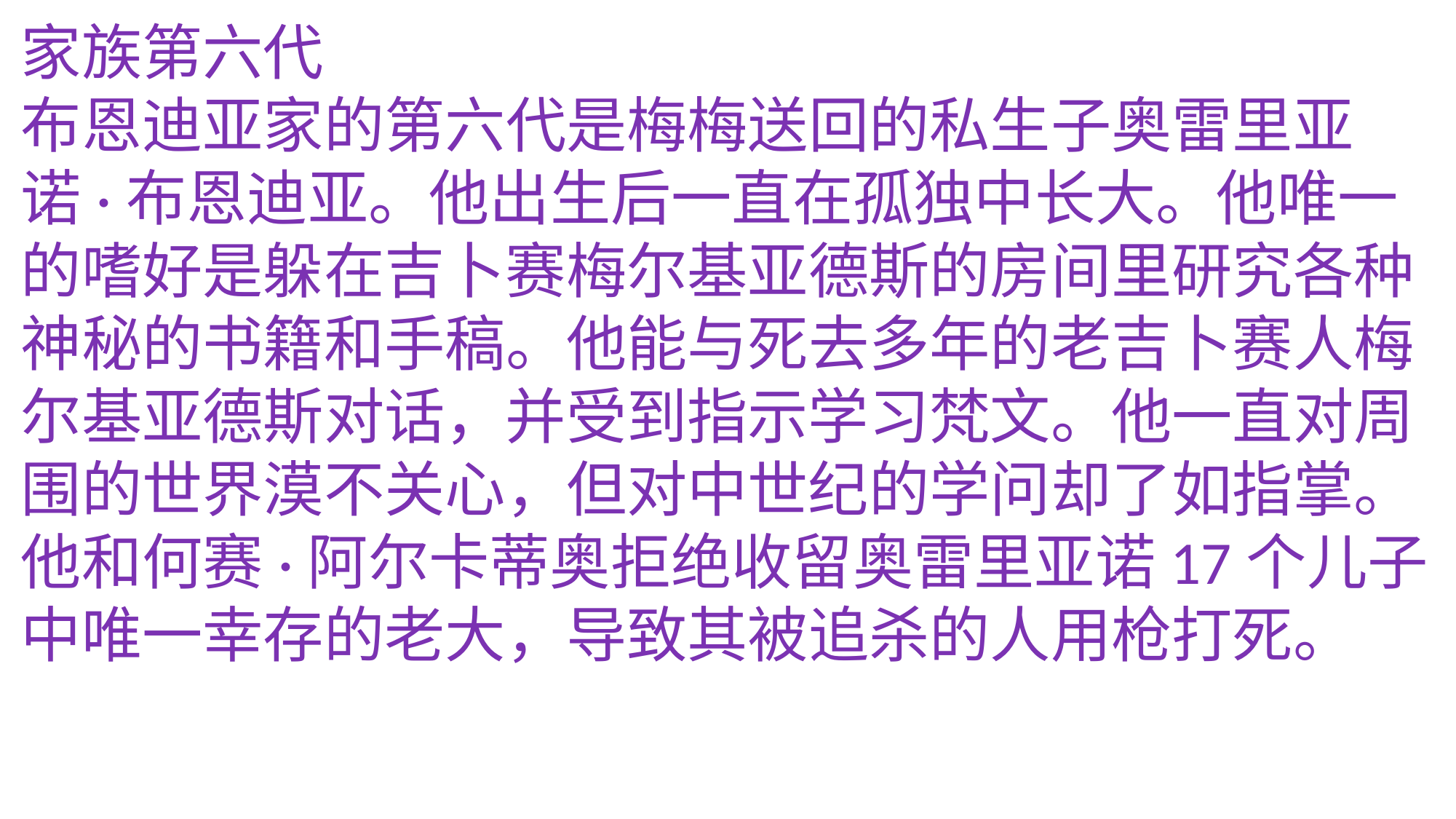

家族第六代
布恩迪亚家的第六代是梅梅送回的私生子奥雷里亚诺·布恩迪亚。他出生后一直在孤独中长大。他唯一的嗜好是躲在吉卜赛梅尔基亚德斯的房间里研究各种神秘的书籍和手稿。他能与死去多年的老吉卜赛人梅尔基亚德斯对话，并受到指示学习梵文。他一直对周围的世界漠不关心，但对中世纪的学问却了如指掌。他和何赛·阿尔卡蒂奥拒绝收留奥雷里亚诺17个儿子中唯一幸存的老大，导致其被追杀的人用枪打死。